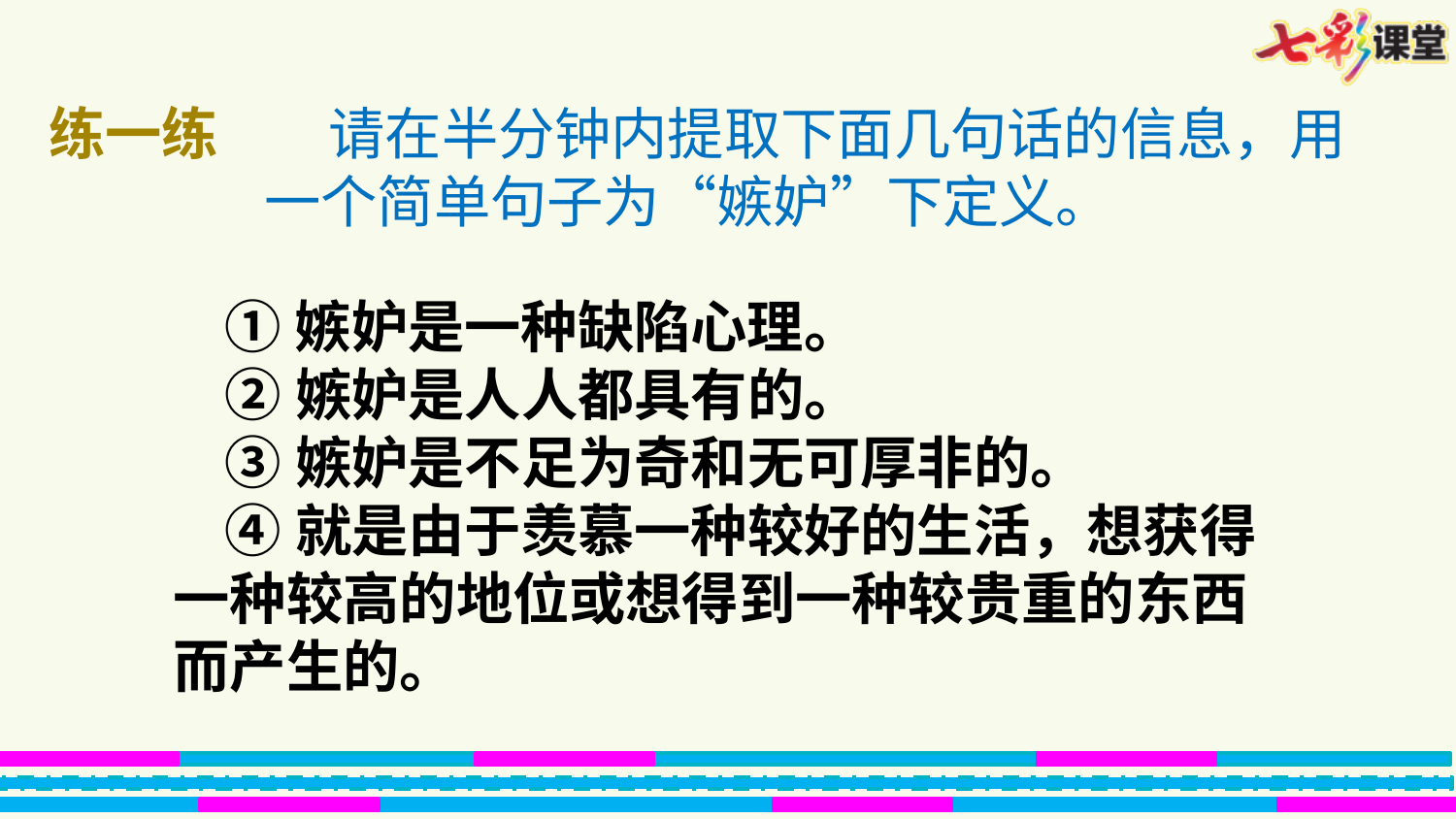

练一练
    请在半分钟内提取下面几句话的信息，用一个简单句子为“嫉妒”下定义。
    ①嫉妒是一种缺陷心理。
    ②嫉妒是人人都具有的。
    ③嫉妒是不足为奇和无可厚非的。
    ④就是由于羡慕一种较好的生活，想获得一种较高的地位或想得到一种较贵重的东西而产生的。